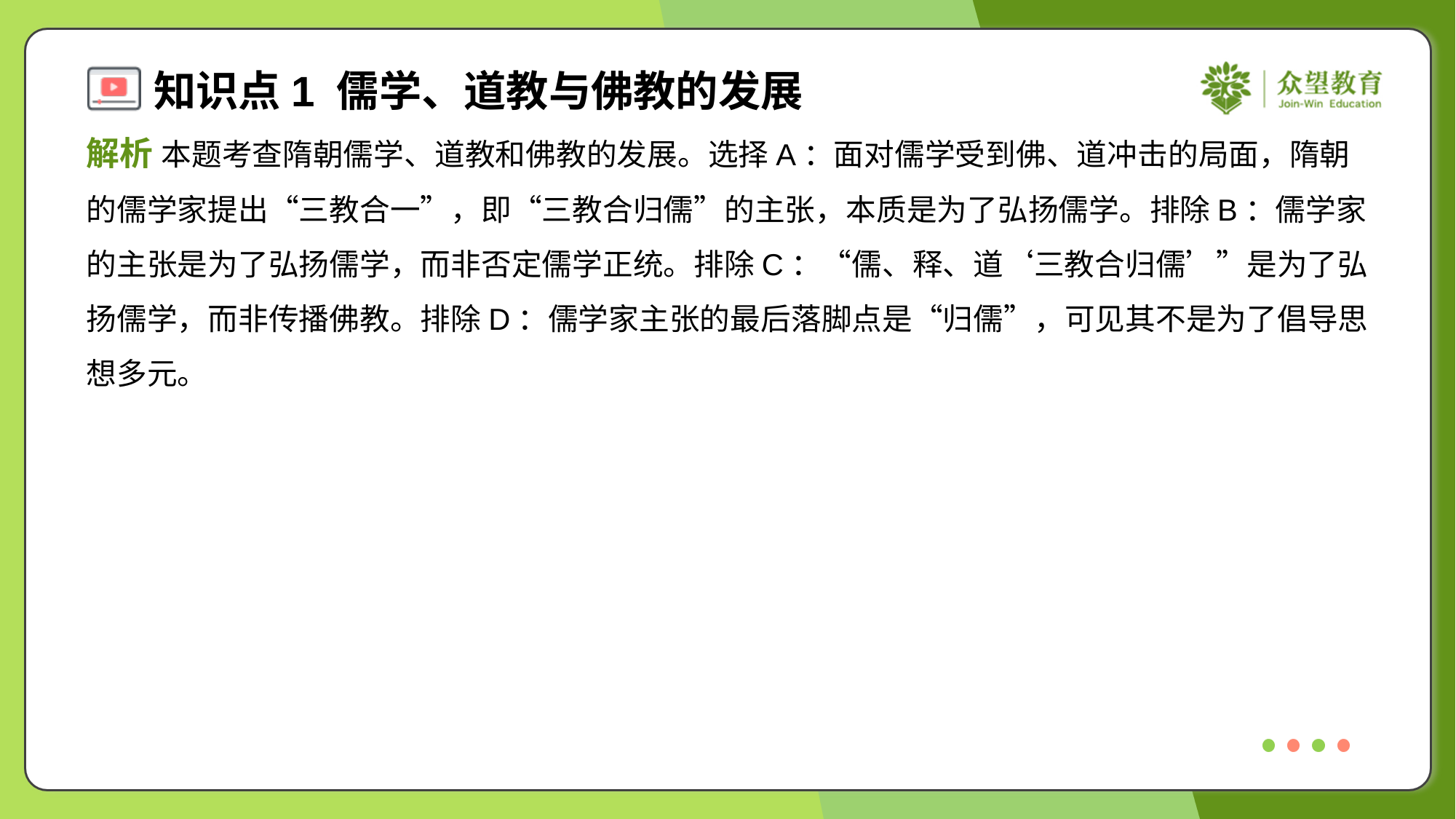

解析 本题考查隋朝儒学、道教和佛教的发展。选择A：面对儒学受到佛、道冲击的局面，隋朝
的儒学家提出“三教合一”，即“三教合归儒”的主张，本质是为了弘扬儒学。排除B：儒学家
的主张是为了弘扬儒学，而非否定儒学正统。排除C：“儒、释、道‘三教合归儒’”是为了弘
扬儒学，而非传播佛教。排除D：儒学家主张的最后落脚点是“归儒”，可见其不是为了倡导思
想多元。